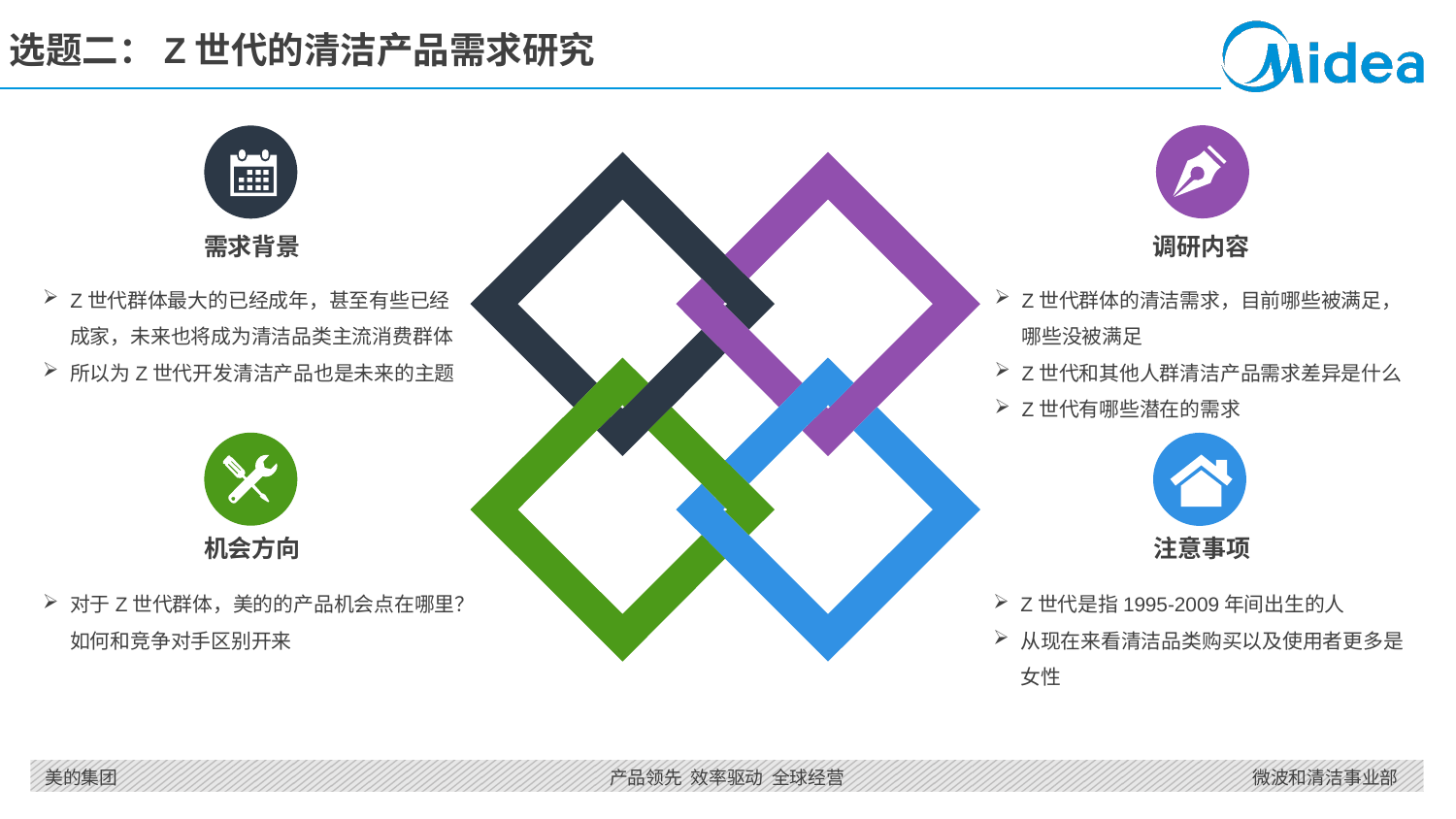

选题二：Z世代的清洁产品需求研究

需求背景
调研内容
Z世代群体最大的已经成年，甚至有些已经成家，未来也将成为清洁品类主流消费群体
所以为Z世代开发清洁产品也是未来的主题
Z世代群体的清洁需求，目前哪些被满足，哪些没被满足
Z世代和其他人群清洁产品需求差异是什么
Z世代有哪些潜在的需求

机会方向
注意事项
对于Z世代群体，美的的产品机会点在哪里？如何和竞争对手区别开来
Z世代是指1995-2009年间出生的人
从现在来看清洁品类购买以及使用者更多是女性